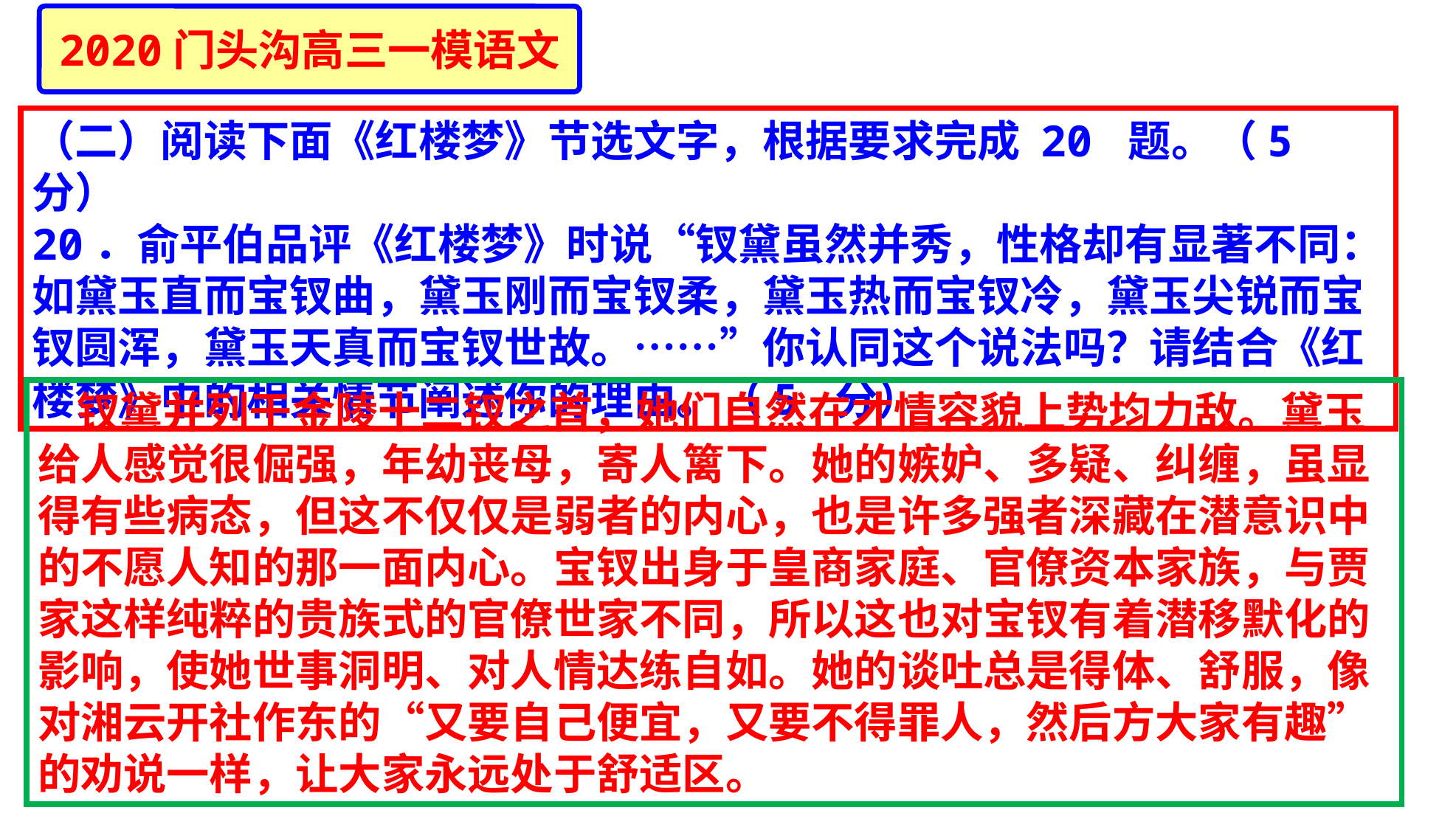

2020门头沟高三一模语文
（二）阅读下面《红楼梦》节选文字，根据要求完成 20 题。（5 分）
20．俞平伯品评《红楼梦》时说“钗黛虽然并秀，性格却有显著不同：如黛玉直而宝钗曲，黛玉刚而宝钗柔，黛玉热而宝钗冷，黛玉尖锐而宝钗圆浑，黛玉天真而宝钗世故。……”你认同这个说法吗？请结合《红楼梦》中的相关情节阐述你的理由。（5 分）
   钗黛并列于金陵十二钗之首，她们自然在才情容貌上势均力敌。黛玉给人感觉很倔强，年幼丧母，寄人篱下。她的嫉妒、多疑、纠缠，虽显得有些病态，但这不仅仅是弱者的内心，也是许多强者深藏在潜意识中的不愿人知的那一面内心。宝钗出身于皇商家庭、官僚资本家族，与贾家这样纯粹的贵族式的官僚世家不同，所以这也对宝钗有着潜移默化的影响，使她世事洞明、对人情达练自如。她的谈吐总是得体、舒服，像对湘云开社作东的“又要自己便宜，又要不得罪人，然后方大家有趣”的劝说一样，让大家永远处于舒适区。